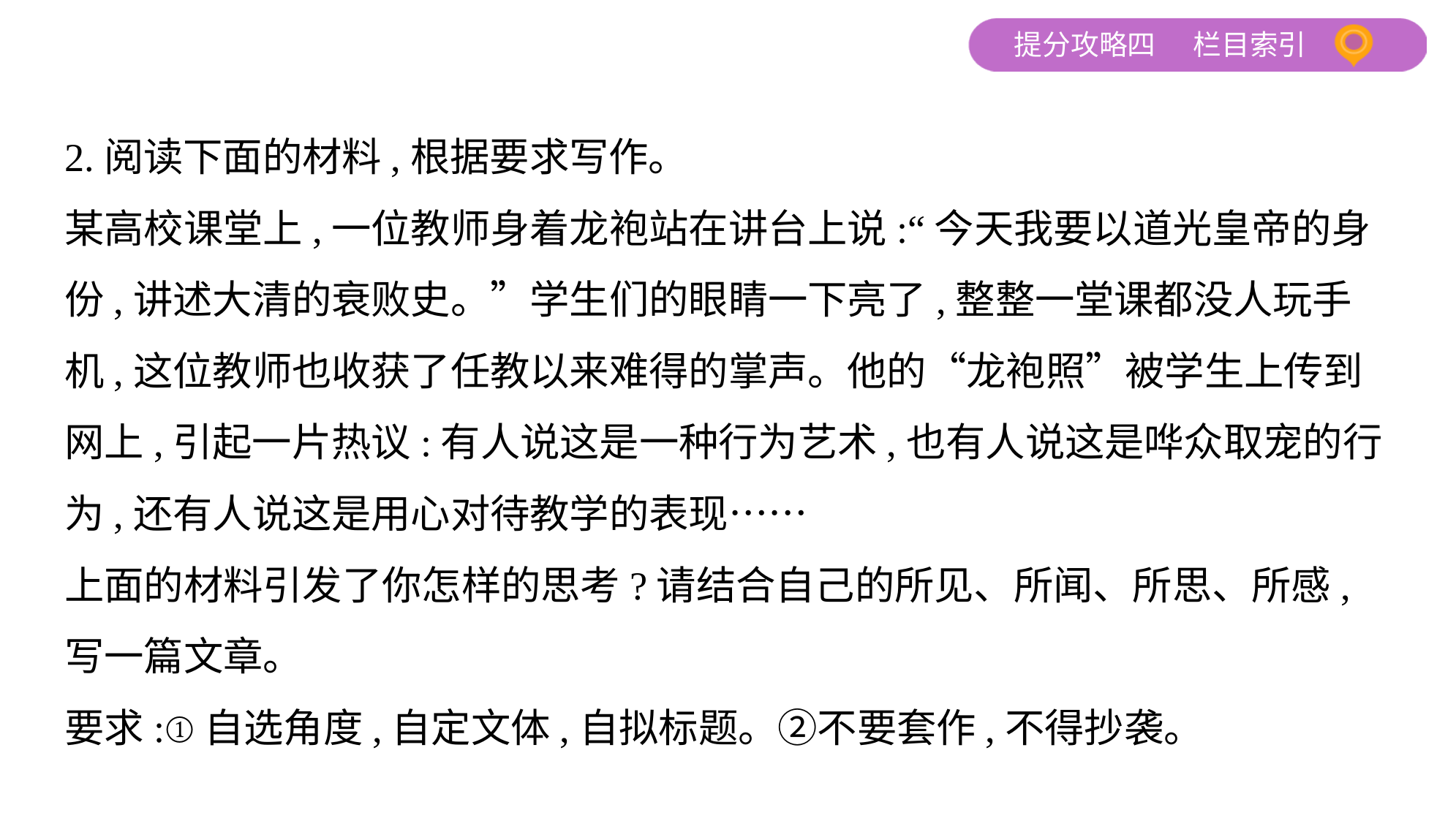

2.阅读下面的材料,根据要求写作。
某高校课堂上,一位教师身着龙袍站在讲台上说:“今天我要以道光皇帝的身
份,讲述大清的衰败史。”学生们的眼睛一下亮了,整整一堂课都没人玩手
机,这位教师也收获了任教以来难得的掌声。他的“龙袍照”被学生上传到
网上,引起一片热议:有人说这是一种行为艺术,也有人说这是哗众取宠的行
为,还有人说这是用心对待教学的表现……
上面的材料引发了你怎样的思考?请结合自己的所见、所闻、所思、所感,
写一篇文章。
要求:①自选角度,自定文体,自拟标题。②不要套作,不得抄袭。